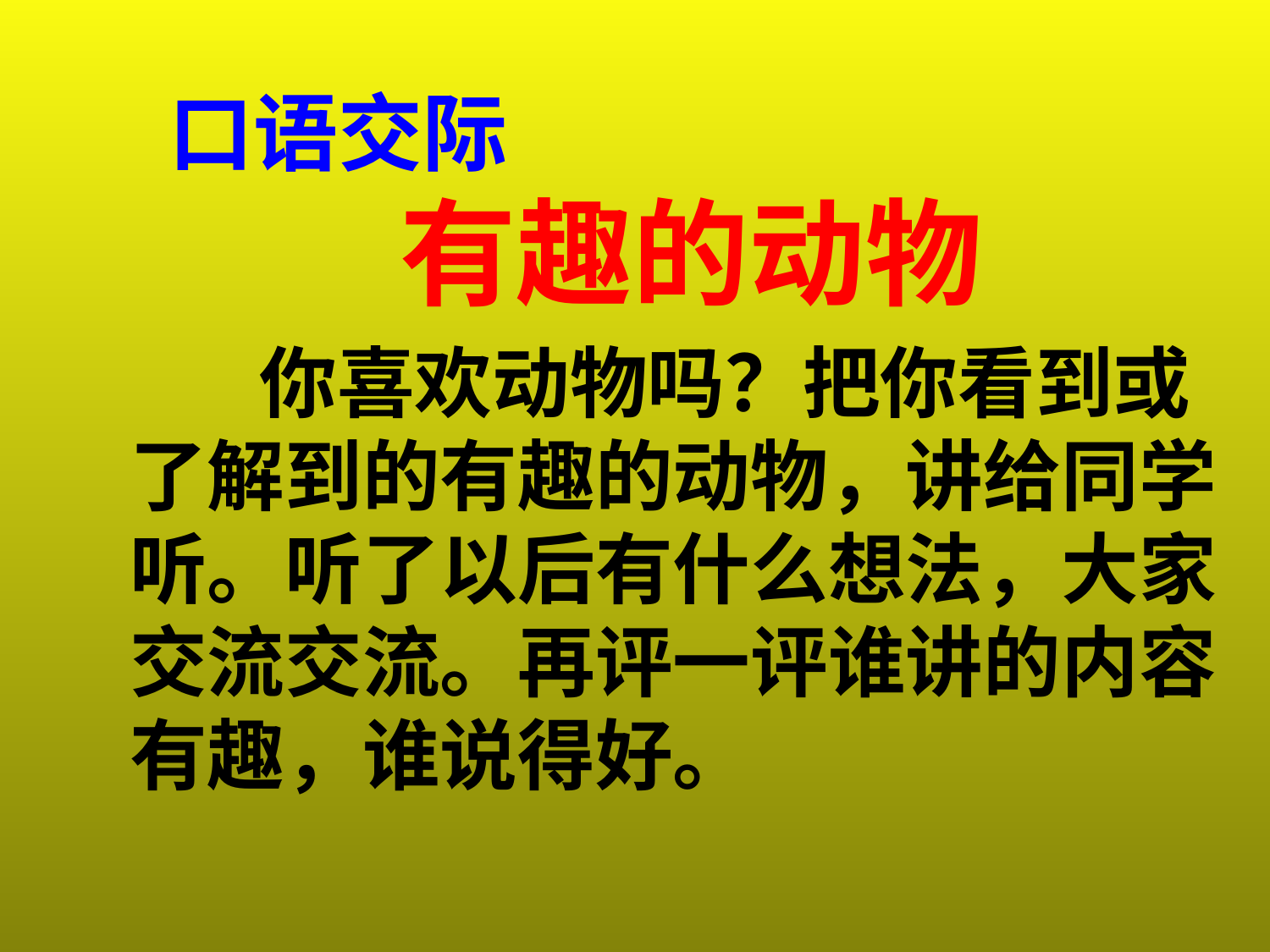

口语交际
有趣的动物
         你喜欢动物吗？把你看到或了解到的有趣的动物，讲给同学听。听了以后有什么想法，大家交流交流。再评一评谁讲的内容有趣，谁说得好。